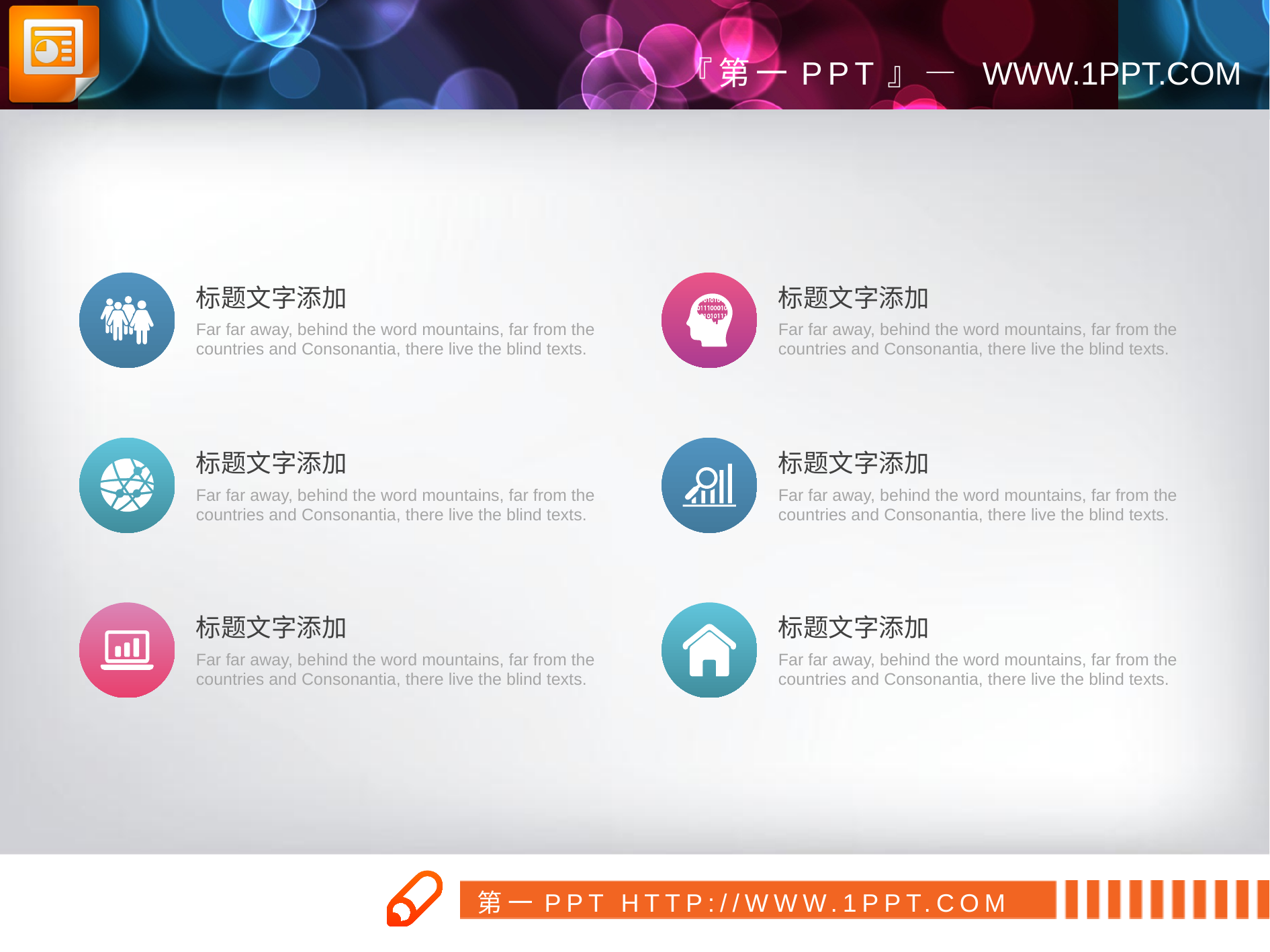

标题文字添加
Far far away, behind the word mountains, far from the countries and Consonantia, there live the blind texts.
标题文字添加
Far far away, behind the word mountains, far from the countries and Consonantia, there live the blind texts.

标题文字添加
Far far away, behind the word mountains, far from the countries and Consonantia, there live the blind texts.
标题文字添加
Far far away, behind the word mountains, far from the countries and Consonantia, there live the blind texts.

标题文字添加
Far far away, behind the word mountains, far from the countries and Consonantia, there live the blind texts.
标题文字添加
Far far away, behind the word mountains, far from the countries and Consonantia, there live the blind texts.